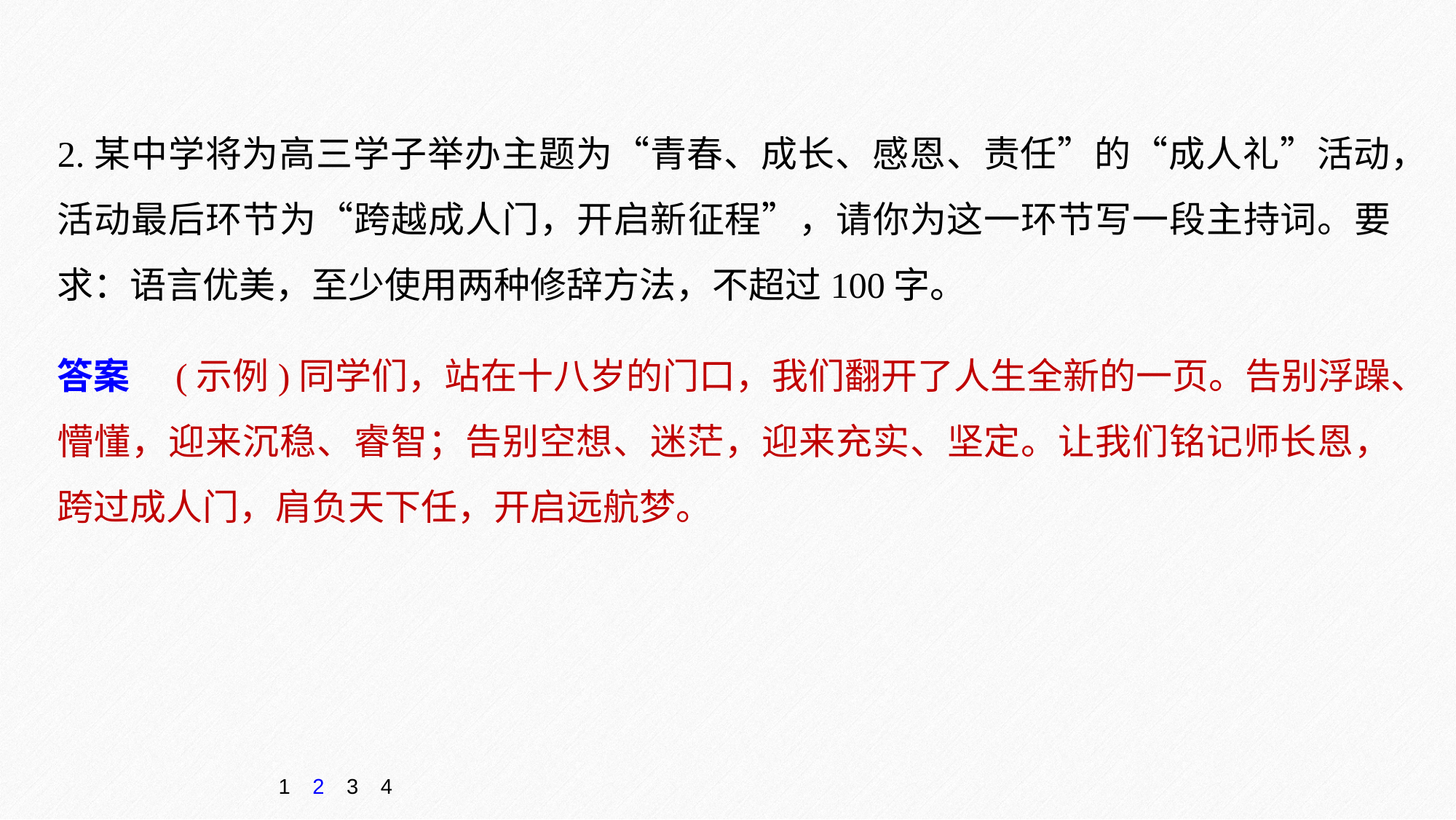

2.某中学将为高三学子举办主题为“青春、成长、感恩、责任”的“成人礼”活动，活动最后环节为“跨越成人门，开启新征程”，请你为这一环节写一段主持词。要求：语言优美，至少使用两种修辞方法，不超过100字。
答案　(示例)同学们，站在十八岁的门口，我们翻开了人生全新的一页。告别浮躁、懵懂，迎来沉稳、睿智；告别空想、迷茫，迎来充实、坚定。让我们铭记师长恩，跨过成人门，肩负天下任，开启远航梦。
1
2
3
4